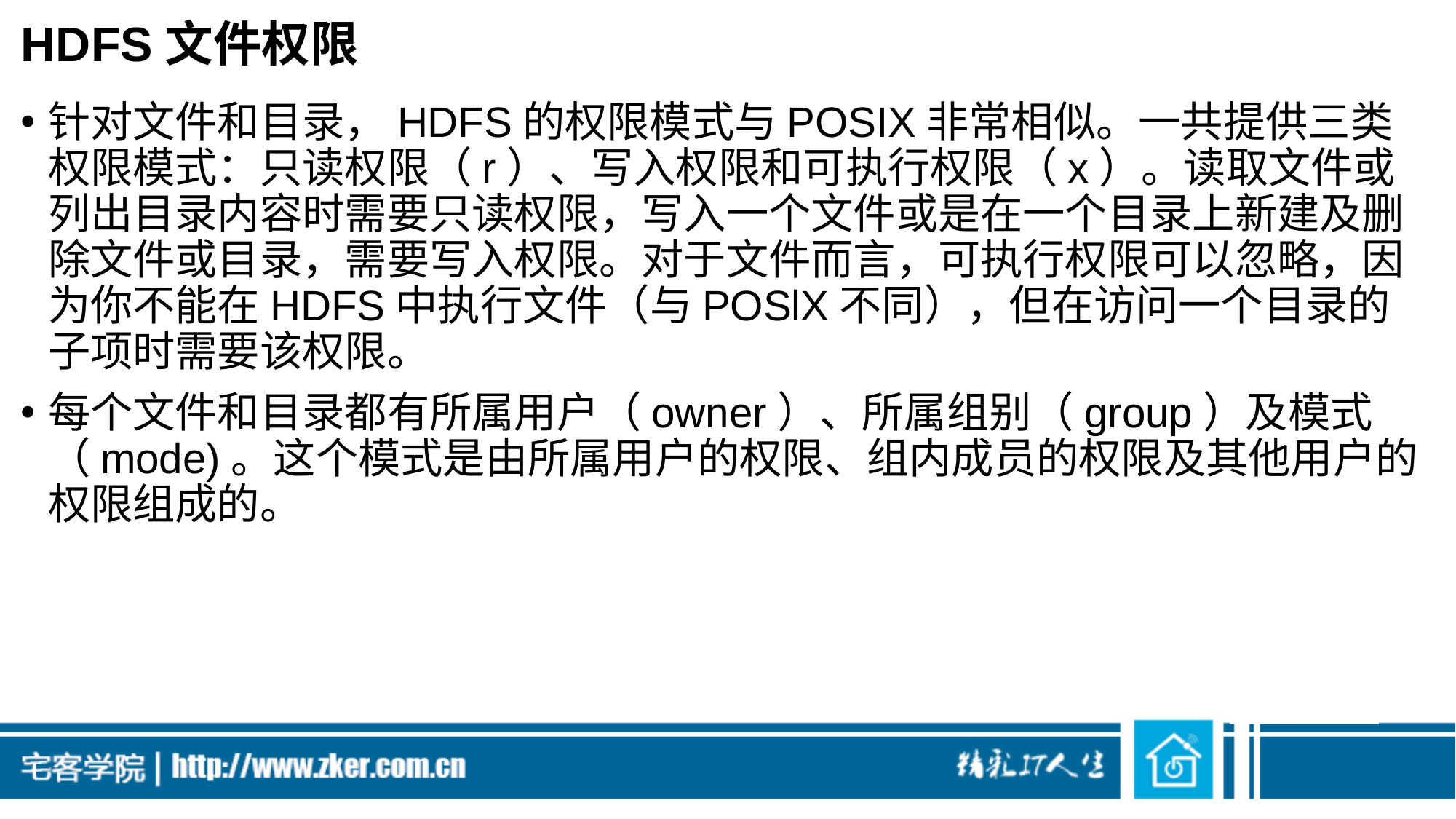

# HDFS文件权限
针对文件和目录，HDFS的权限模式与POSIX非常相似。一共提供三类权限模式：只读权限（r）、写入权限和可执行权限（x）。读取文件或列出目录内容时需要只读权限，写入一个文件或是在一个目录上新建及删除文件或目录，需要写入权限。对于文件而言，可执行权限可以忽略，因为你不能在HDFS中执行文件（与POSlX不同），但在访问一个目录的子项时需要该权限。
每个文件和目录都有所属用户（owner）、所属组别（group）及模式（mode)。这个模式是由所属用户的权限、组内成员的权限及其他用户的权限组成的。